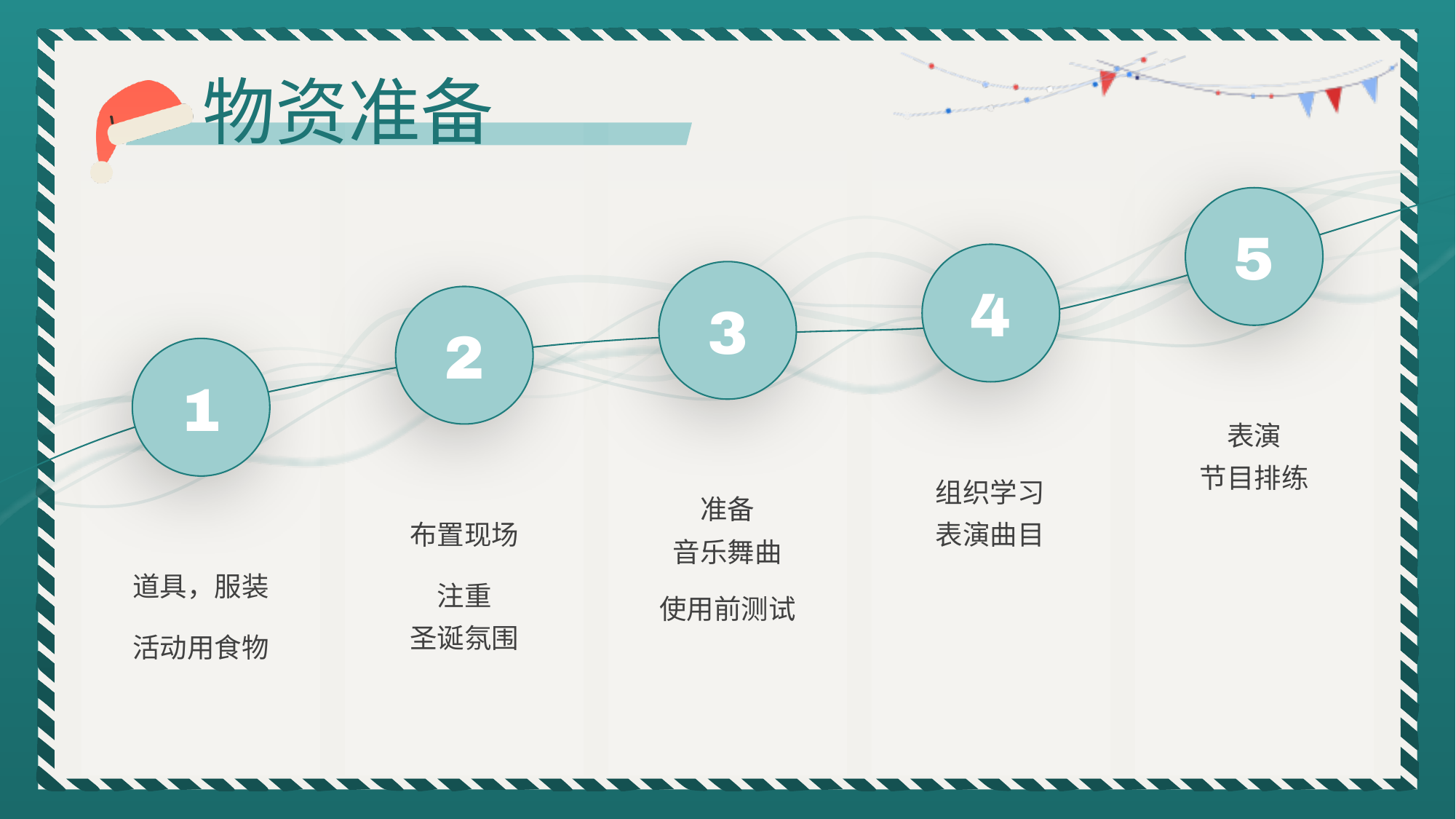

物资准备

5

4

3

2

1
表演
节目排练
组织学习
表演曲目
准备
音乐舞曲
布置现场
道具，服装
注重
圣诞氛围
使用前测试
活动用食物